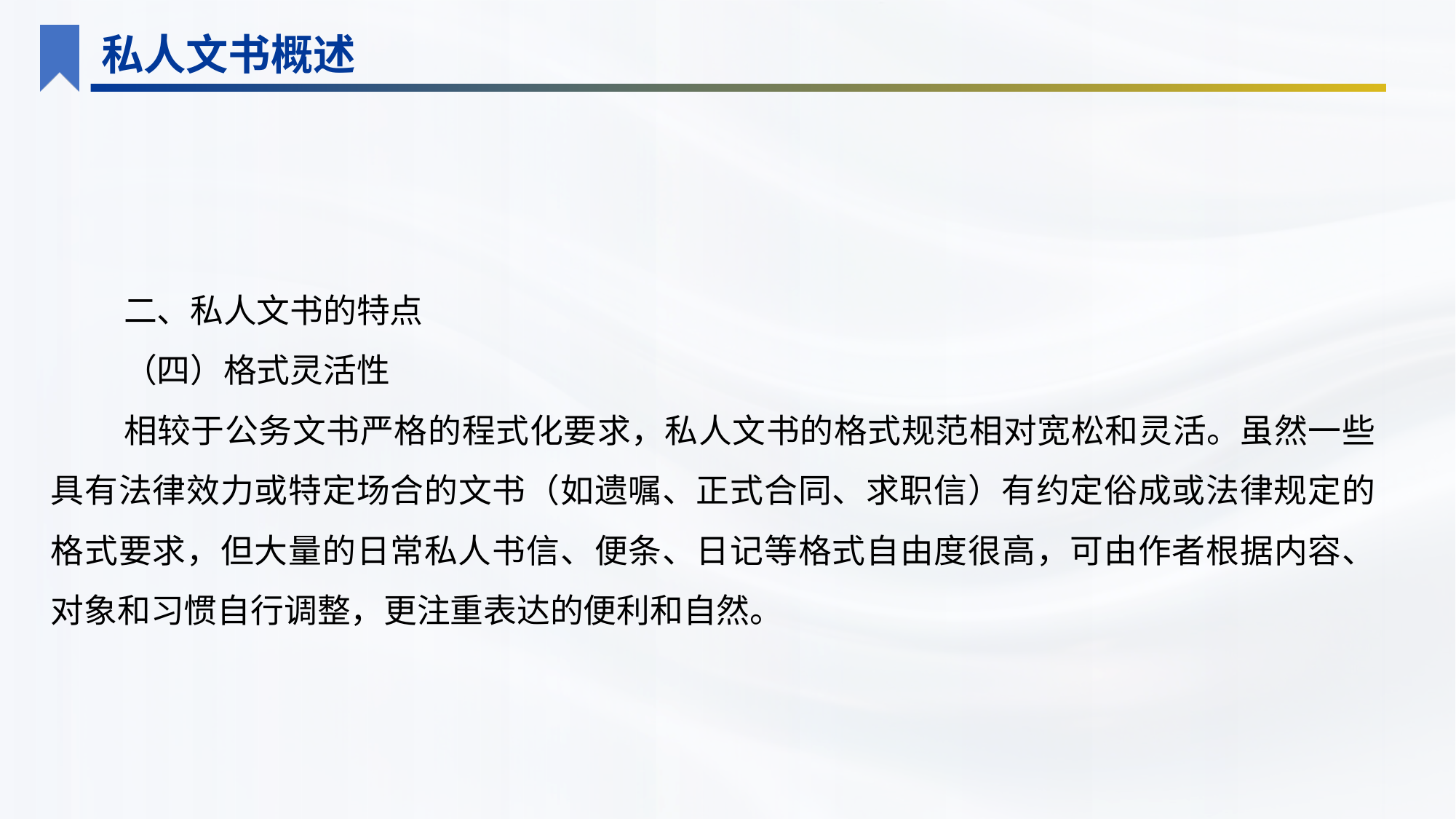

私人文书概述
二、私人文书的特点
（四）格式灵活性
相较于公务文书严格的程式化要求，私人文书的格式规范相对宽松和灵活。虽然一些具有法律效力或特定场合的文书（如遗嘱、正式合同、求职信）有约定俗成或法律规定的格式要求，但大量的日常私人书信、便条、日记等格式自由度很高，可由作者根据内容、对象和习惯自行调整，更注重表达的便利和自然。